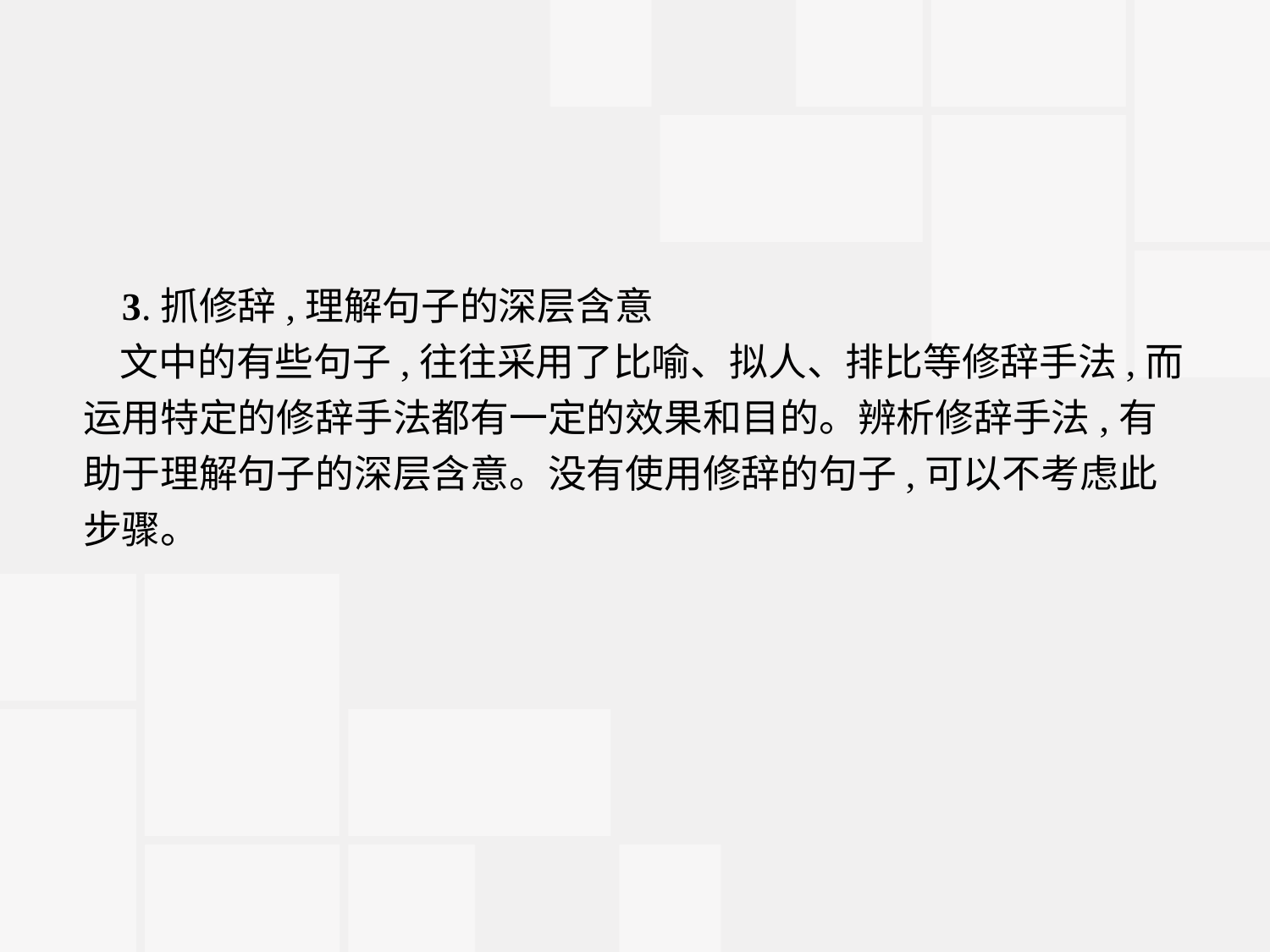

3.抓修辞,理解句子的深层含意
文中的有些句子,往往采用了比喻、拟人、排比等修辞手法,而运用特定的修辞手法都有一定的效果和目的。辨析修辞手法,有助于理解句子的深层含意。没有使用修辞的句子,可以不考虑此步骤。